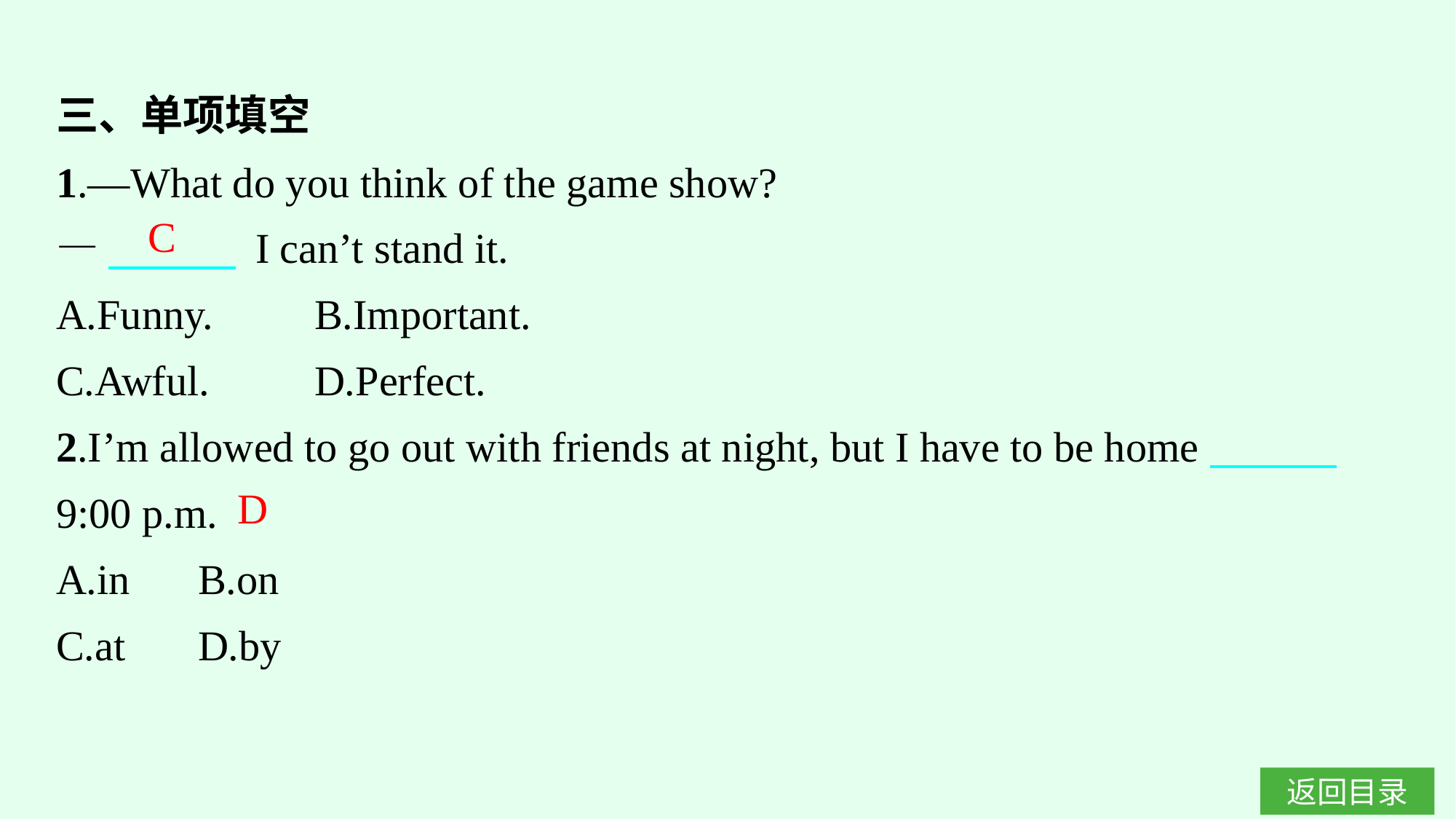

三、单项填空
1.—What do you think of the game show?
—　　　 I can’t stand it.
A.Funny.	B.Important.
C.Awful.	D.Perfect.
2.I’m allowed to go out with friends at night, but I have to be home　　　 9:00 p.m.
A.in	B.on
C.at	D.by
C
D